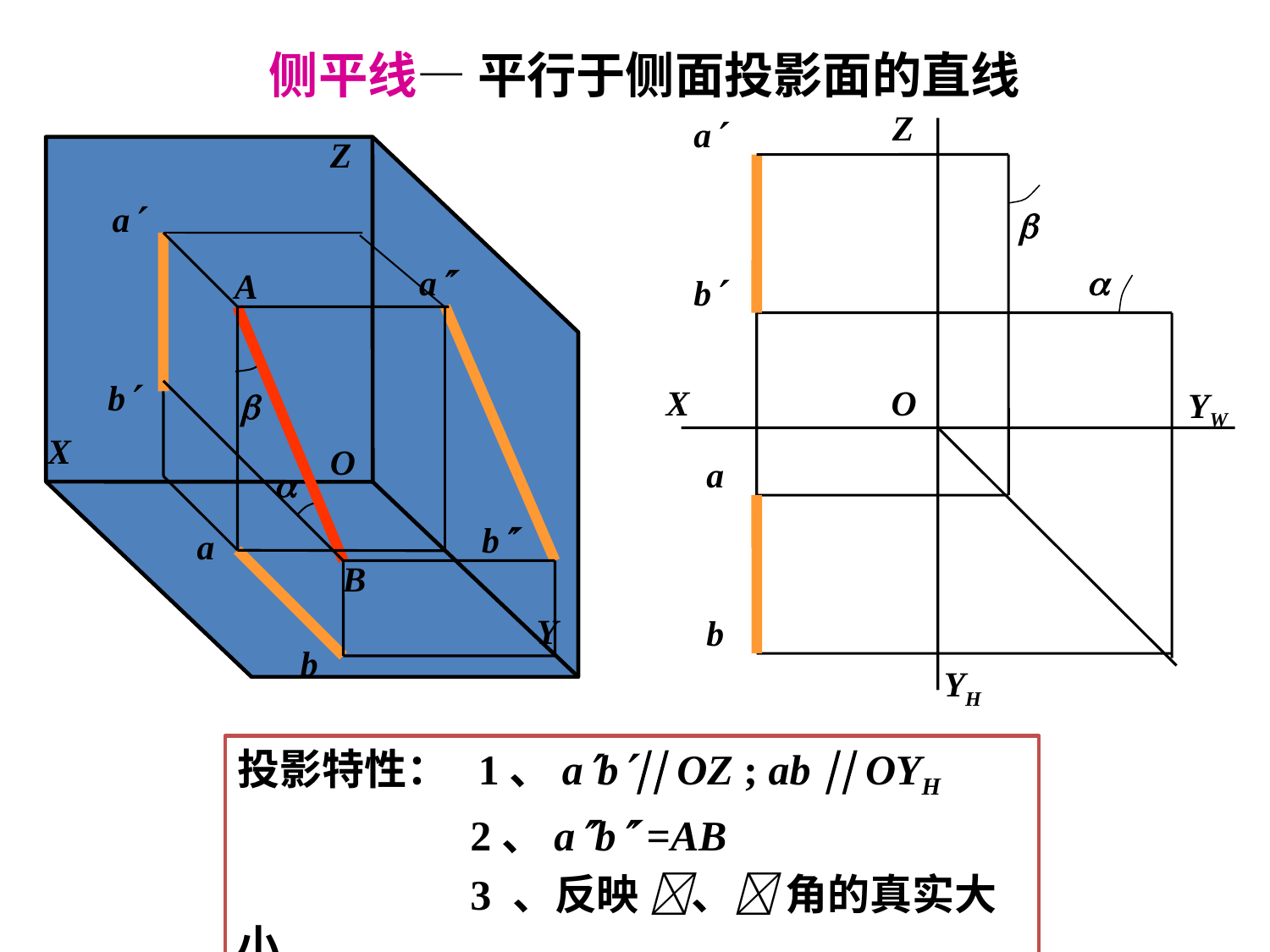

侧平线— 平行于侧面投影面的直线
Z
a′

b′

Z

X
O
Y

a

b

β
α

a′

a″

b′

b″
a

b

A

B

β
α

O
X
YW

YH
投影特性：  1、a′b′|| OZ ; ab || OYH
                      2、a″b″ =AB
                      3 、反映 α、β 角的真实大小